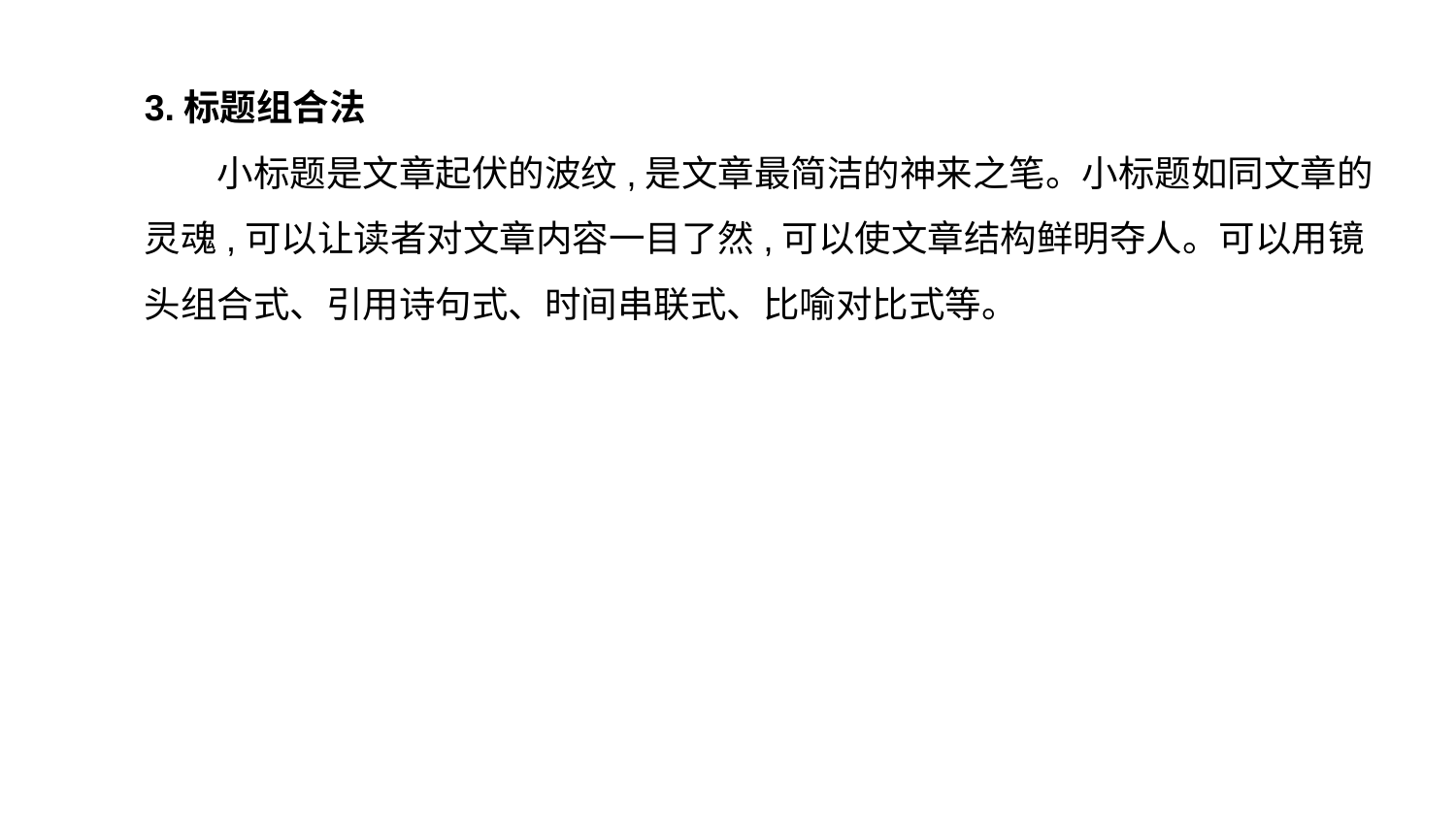

3.标题组合法
　　小标题是文章起伏的波纹,是文章最简洁的神来之笔。小标题如同文章的灵魂,可以让读者对文章内容一目了然,可以使文章结构鲜明夺人。可以用镜头组合式、引用诗句式、时间串联式、比喻对比式等。